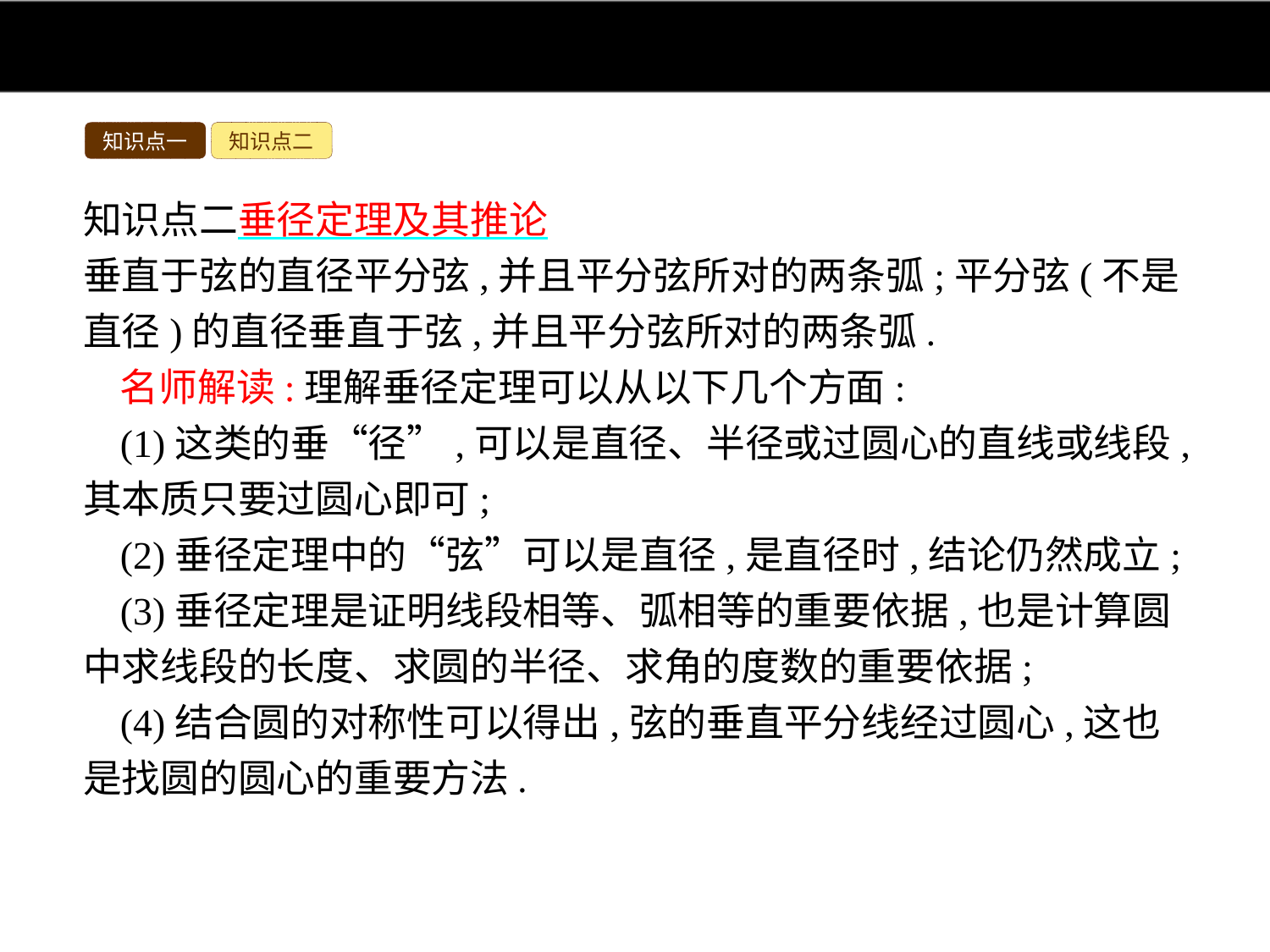

知识点一
知识点二
知识点二垂径定理及其推论
垂直于弦的直径平分弦,并且平分弦所对的两条弧;平分弦(不是直径)的直径垂直于弦,并且平分弦所对的两条弧.
名师解读:理解垂径定理可以从以下几个方面:
(1)这类的垂“径”,可以是直径、半径或过圆心的直线或线段,其本质只要过圆心即可;
(2)垂径定理中的“弦”可以是直径,是直径时,结论仍然成立;
(3)垂径定理是证明线段相等、弧相等的重要依据,也是计算圆中求线段的长度、求圆的半径、求角的度数的重要依据;
(4)结合圆的对称性可以得出,弦的垂直平分线经过圆心,这也是找圆的圆心的重要方法.